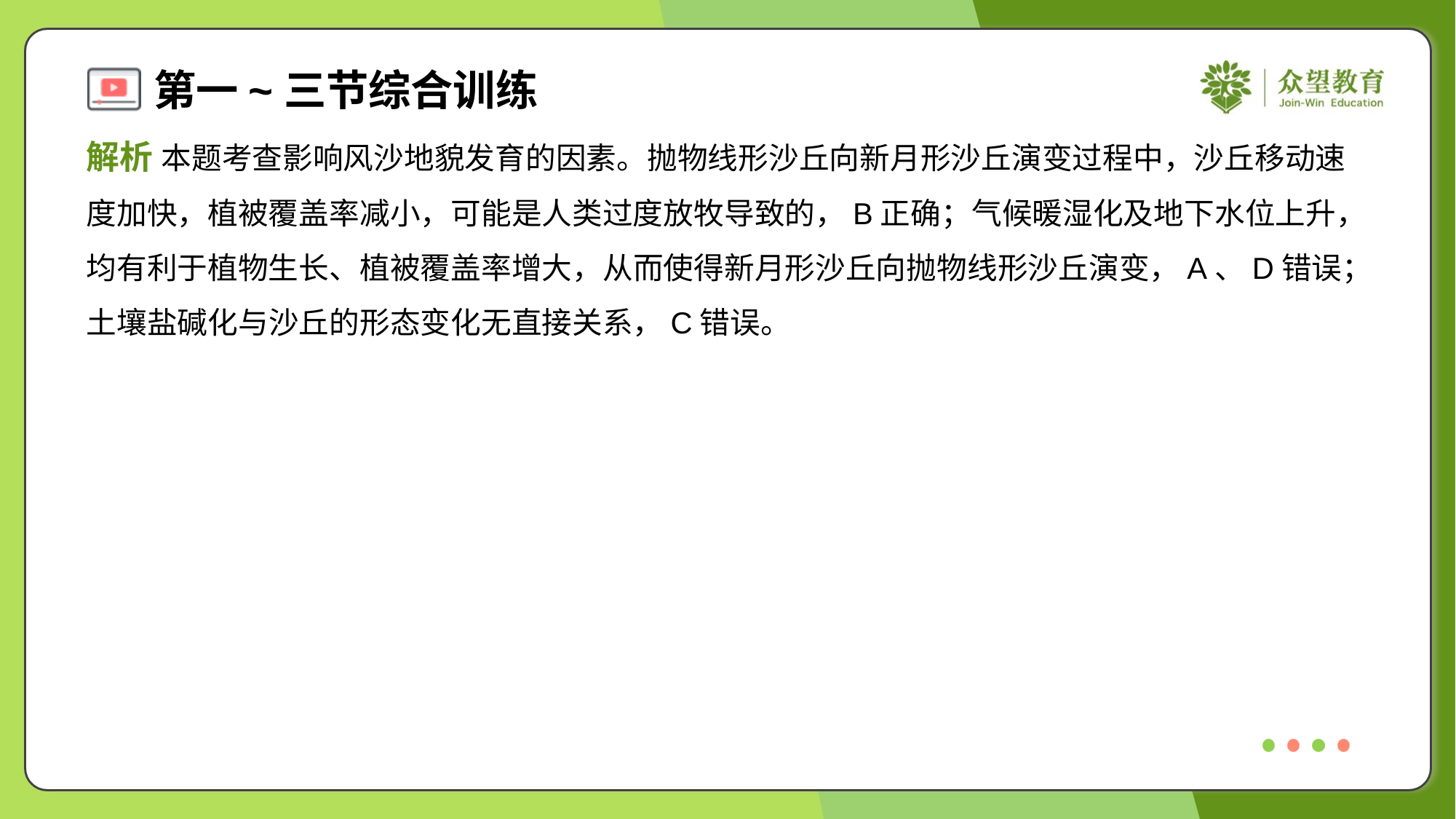

解析 本题考查影响风沙地貌发育的因素。抛物线形沙丘向新月形沙丘演变过程中，沙丘移动速
度加快，植被覆盖率减小，可能是人类过度放牧导致的，B正确；气候暖湿化及地下水位上升，
均有利于植物生长、植被覆盖率增大，从而使得新月形沙丘向抛物线形沙丘演变，A、D错误；
土壤盐碱化与沙丘的形态变化无直接关系，C错误。